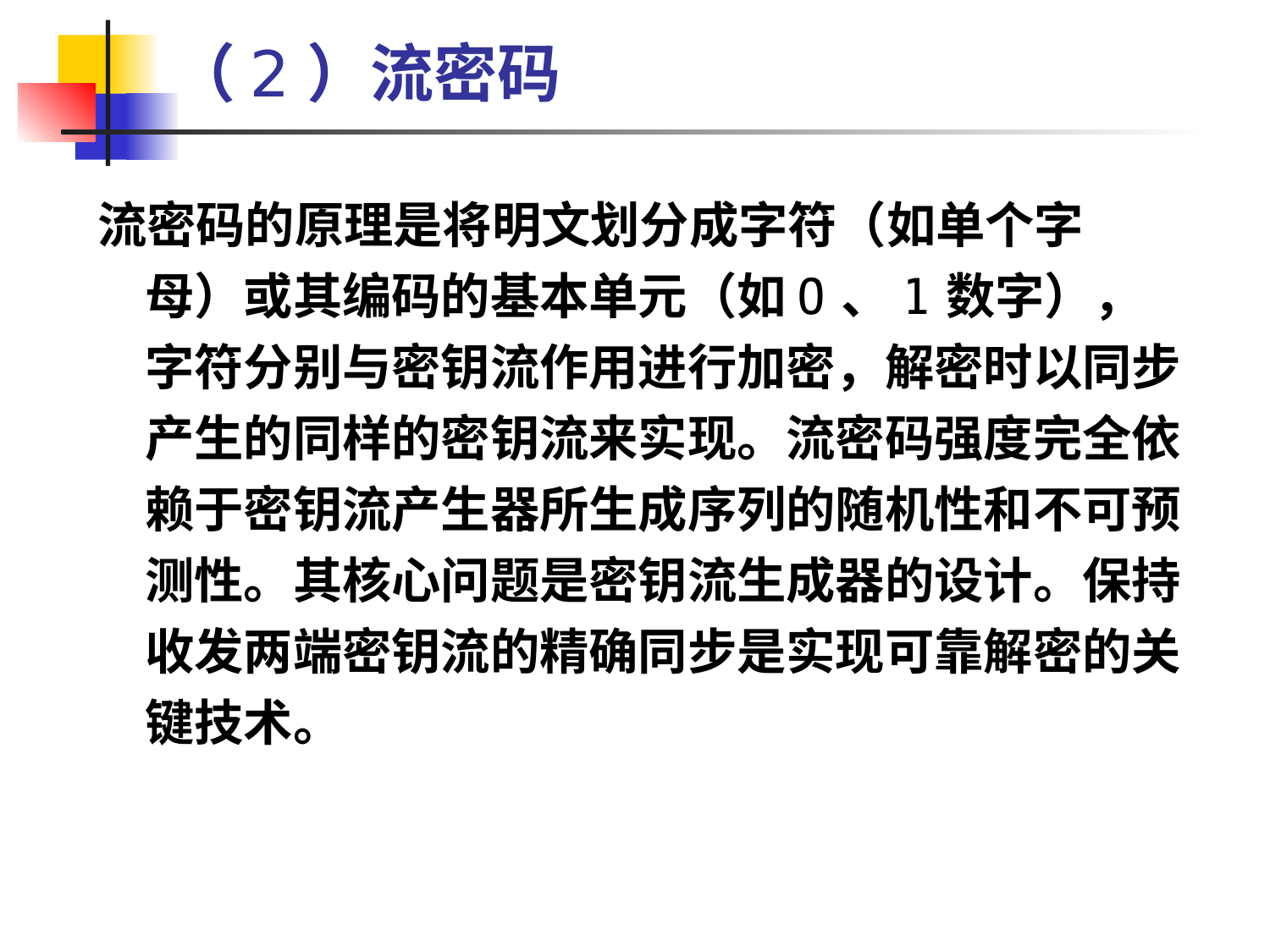

# （2）流密码
流密码的原理是将明文划分成字符（如单个字母）或其编码的基本单元（如0、1数字），字符分别与密钥流作用进行加密，解密时以同步产生的同样的密钥流来实现。流密码强度完全依赖于密钥流产生器所生成序列的随机性和不可预测性。其核心问题是密钥流生成器的设计。保持收发两端密钥流的精确同步是实现可靠解密的关键技术。

15